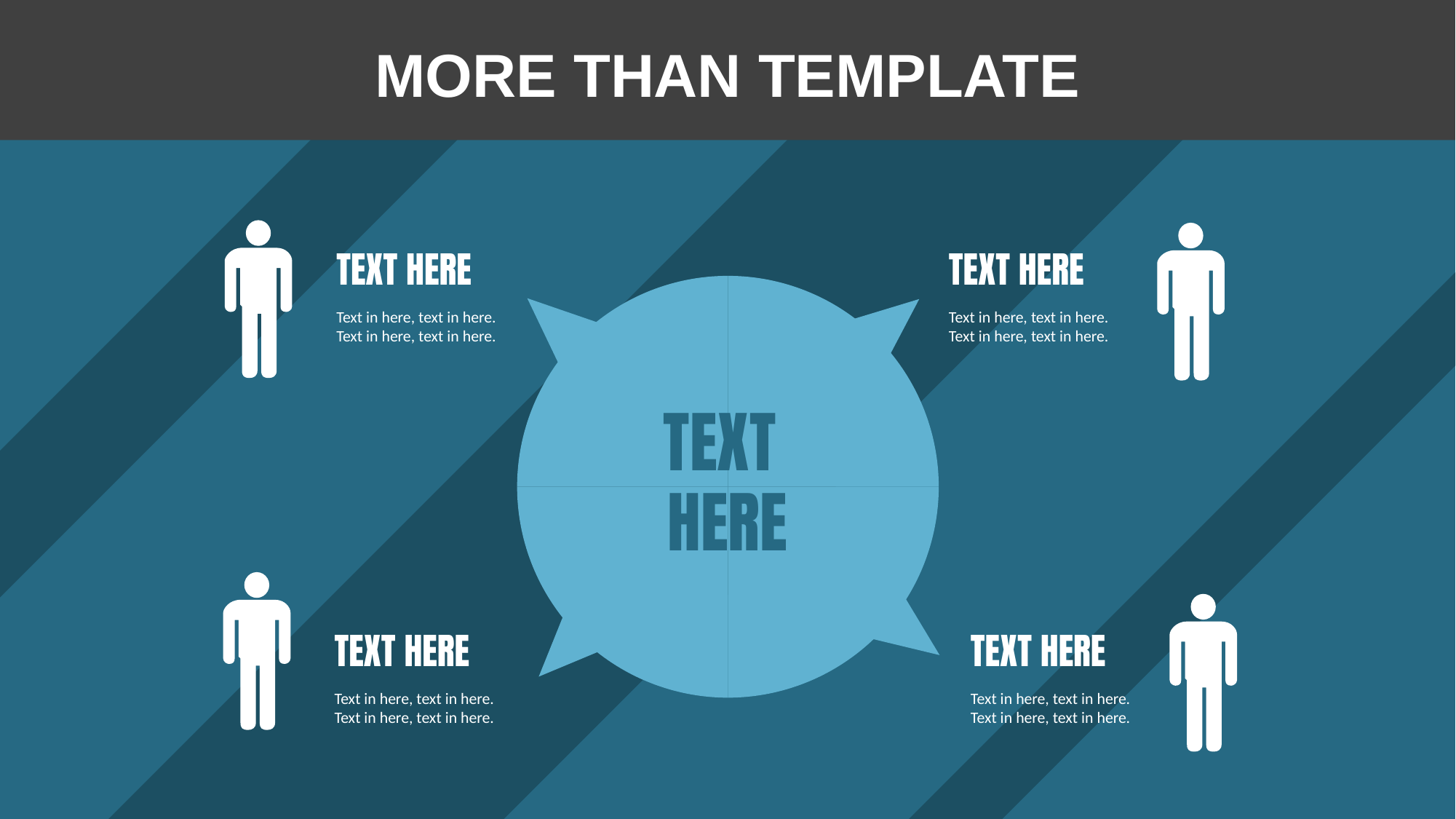

MORE THAN TEMPLATE

TEXT HERE
TEXT HERE

### Chart

| Category | 销售额 |
|---|---|
| 第一季度 | 4.0 |
| 第二季度 | 4.0 |
| 第三季度 | 4.0 |
| 第四季度 | 4.0 |

Text in here, text in here.
Text in here, text in here.
Text in here, text in here.
Text in here, text in here.
TEXT
HERE

TEXT HERE
TEXT HERE
Text in here, text in here.
Text in here, text in here.
Text in here, text in here.
Text in here, text in here.